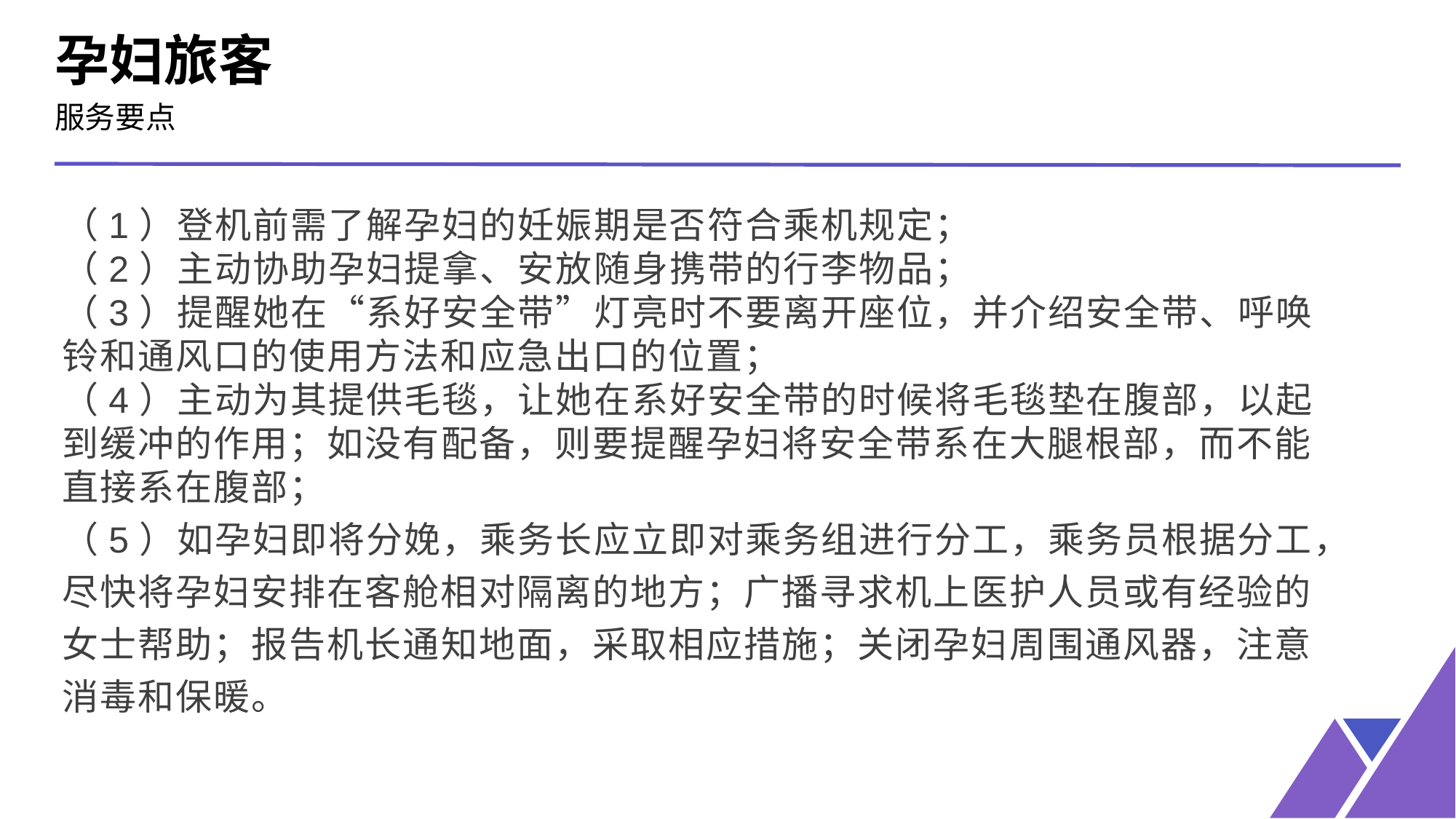

孕妇旅客
服务要点
（1）登机前需了解孕妇的妊娠期是否符合乘机规定；
（2）主动协助孕妇提拿、安放随身携带的行李物品；
（3）提醒她在“系好安全带”灯亮时不要离开座位，并介绍安全带、呼唤铃和通风口的使用方法和应急出口的位置；
（4）主动为其提供毛毯，让她在系好安全带的时候将毛毯垫在腹部，以起到缓冲的作用；如没有配备，则要提醒孕妇将安全带系在大腿根部，而不能直接系在腹部；
（5）如孕妇即将分娩，乘务长应立即对乘务组进行分工，乘务员根据分工，尽快将孕妇安排在客舱相对隔离的地方；广播寻求机上医护人员或有经验的女士帮助；报告机长通知地面，采取相应措施；关闭孕妇周围通风器，注意消毒和保暖。